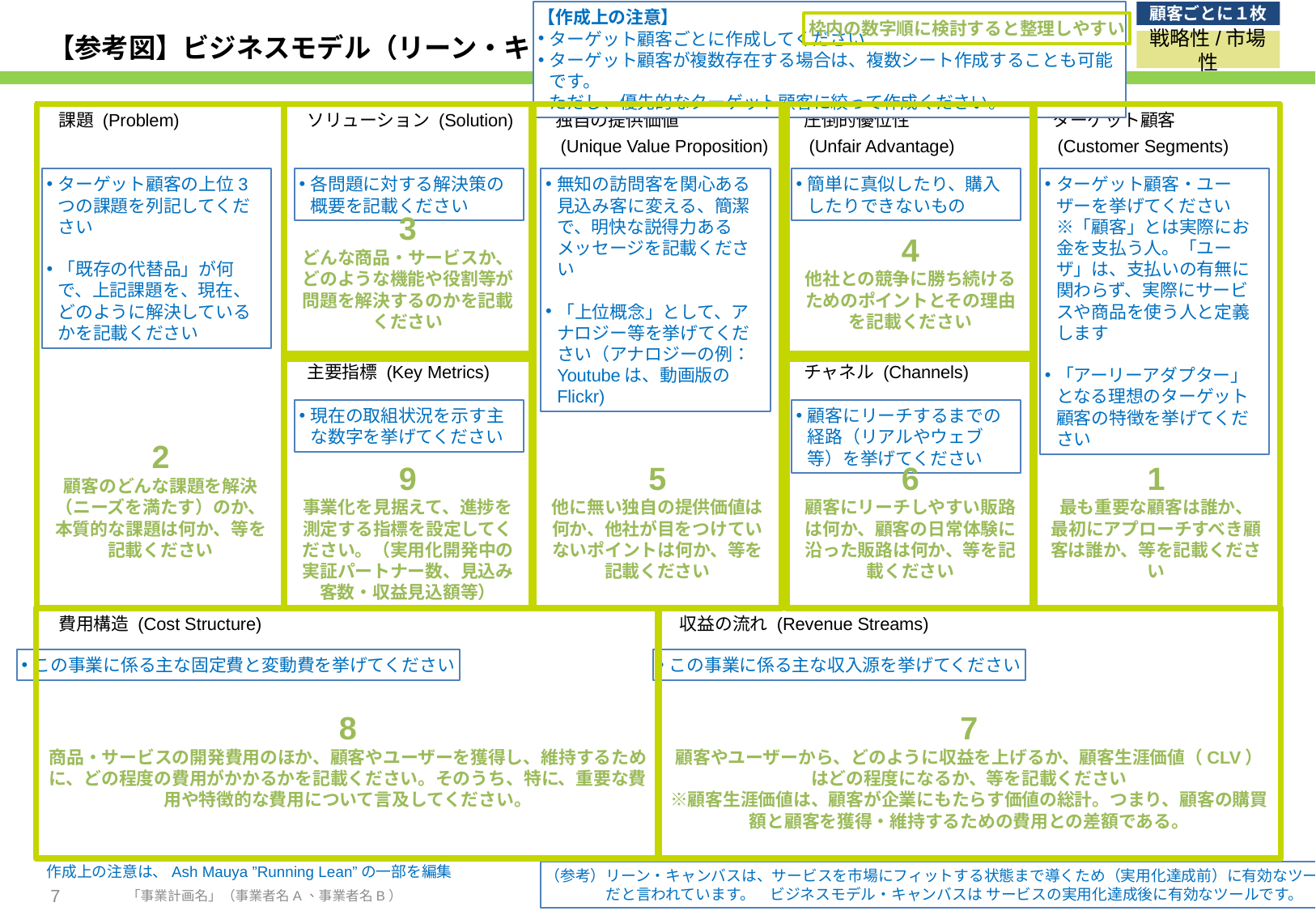

顧客ごとに１枚
【作成上の注意】
ターゲット顧客ごとに作成してください
ターゲット顧客が複数存在する場合は、複数シート作成することも可能です。
ただし、優先的なターゲット顧客に絞って作成ください。
枠内の数字順に検討すると整理しやすい
# 【参考図】ビジネスモデル（リーン・キャンバス）
戦略性/市場性
| 課題 (Problem) | ソリューション (Solution) | 独自の提供価値 　(Unique Value Proposition) |  | 圧倒的優位性 　(Unfair Advantage) | ターゲット顧客 　(Customer Segments) |
| --- | --- | --- | --- | --- | --- |
|  | 主要指標 (Key Metrics) |  |  | チャネル (Channels) |  |
| 費用構造 (Cost Structure) |  |  | 収益の流れ (Revenue Streams) |  |  |

2
顧客のどんな課題を解決（ニーズを満たす）のか、本質的な課題は何か、等を記載ください

3
どんな商品・サービスか、どのような機能や役割等が問題を解決するのかを記載ください

5
他に無い独自の提供価値は何か、他社が目をつけていないポイントは何か、等を記載ください

4
他社との競争に勝ち続けるためのポイントとその理由を記載ください

1
最も重要な顧客は誰か、
最初にアプローチすべき顧客は誰か、等を記載ください

ターゲット顧客の上位3つの課題を列記してください

「既存の代替品」が何で、上記課題を、現在、どのように解決しているかを記載ください
各問題に対する解決策の概要を記載ください
無知の訪問客を関心ある見込み客に変える、簡潔で、明快な説得力あるメッセージを記載ください

「上位概念」として、アナロジー等を挙げてください（アナロジーの例：Youtubeは、動画版のFlickr)
簡単に真似したり、購入したりできないもの
ターゲット顧客・ユーザーを挙げてください
※「顧客」とは実際にお金を支払う人。「ユーザ」は、支払いの有無に関わらず、実際にサービスや商品を使う人と定義します

「アーリーアダプター」となる理想のターゲット顧客の特徴を挙げてください
9
事業化を見据えて、進捗を測定する指標を設定してください。（実用化開発中の実証パートナー数、見込み客数・収益見込額等）
6
顧客にリーチしやすい販路は何か、顧客の日常体験に沿った販路は何か、等を記載ください

現在の取組状況を示す主な数字を挙げてください
顧客にリーチするまでの経路（リアルやウェブ等）を挙げてください
8
商品・サービスの開発費用のほか、顧客やユーザーを獲得し、維持するために、どの程度の費用がかかるかを記載ください。そのうち、特に、重要な費用や特徴的な費用について言及してください。

7
顧客やユーザーから、どのように収益を上げるか、顧客生涯価値（CLV）はどの程度になるか、等を記載ください
※顧客生涯価値は、顧客が企業にもたらす価値の総計。つまり、顧客の購買額と顧客を獲得・維持するための費用との差額である。

この事業に係る主な固定費と変動費を挙げてください
この事業に係る主な収入源を挙げてください
作成上の注意は、Ash Mauya ”Running Lean”の一部を編集
（参考）リーン・キャンバスは、サービスを市場にフィットする状態まで導くため（実用化達成前）に有効なツール
　　　　だと言われています。　ビジネスモデル・キャンバスは サービスの実用化達成後に有効なツールです。
7
「事業計画名」（事業者名A、事業者名B）